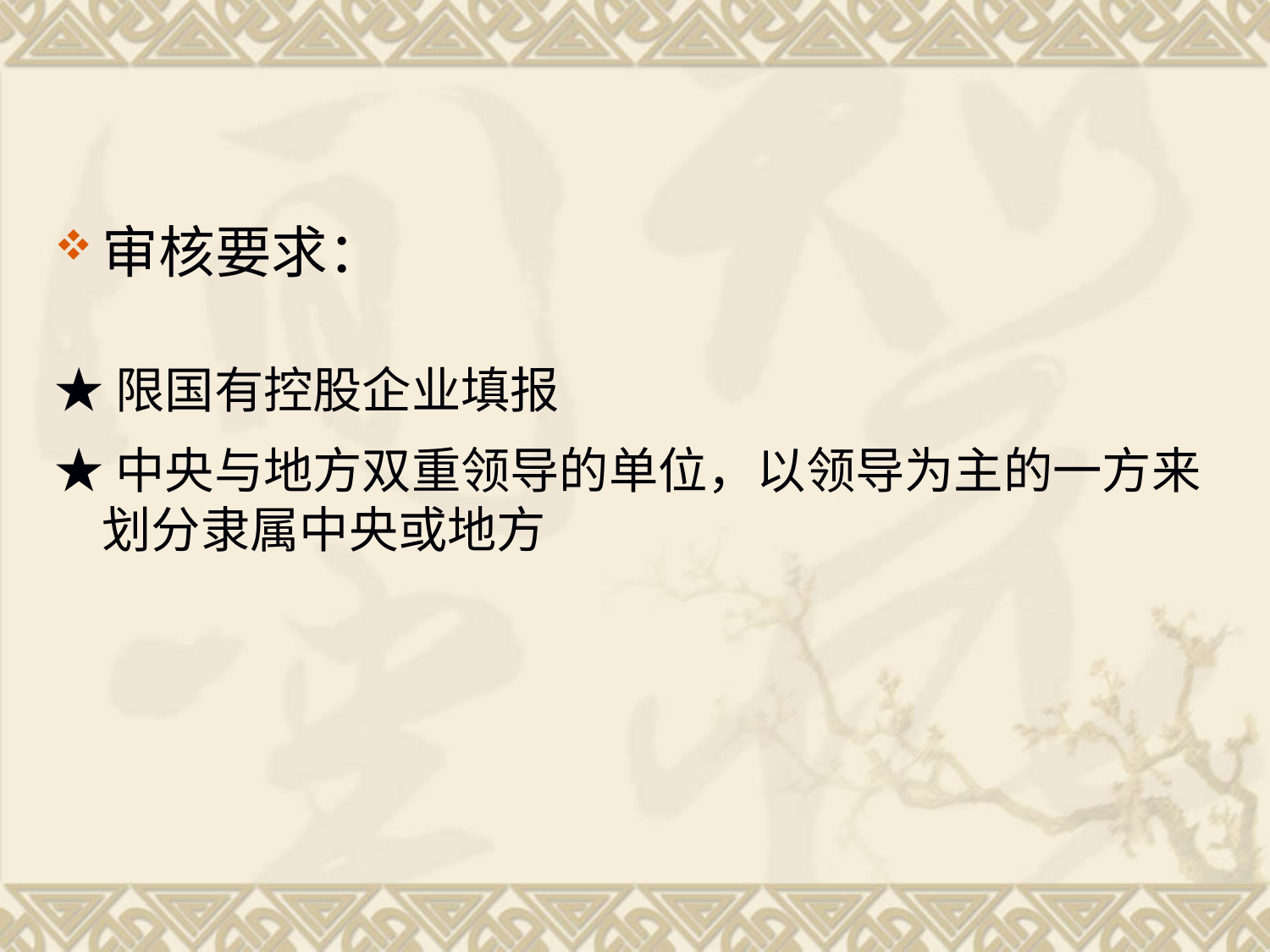

#
审核要求：

★限国有控股企业填报
★中央与地方双重领导的单位，以领导为主的一方来划分隶属中央或地方